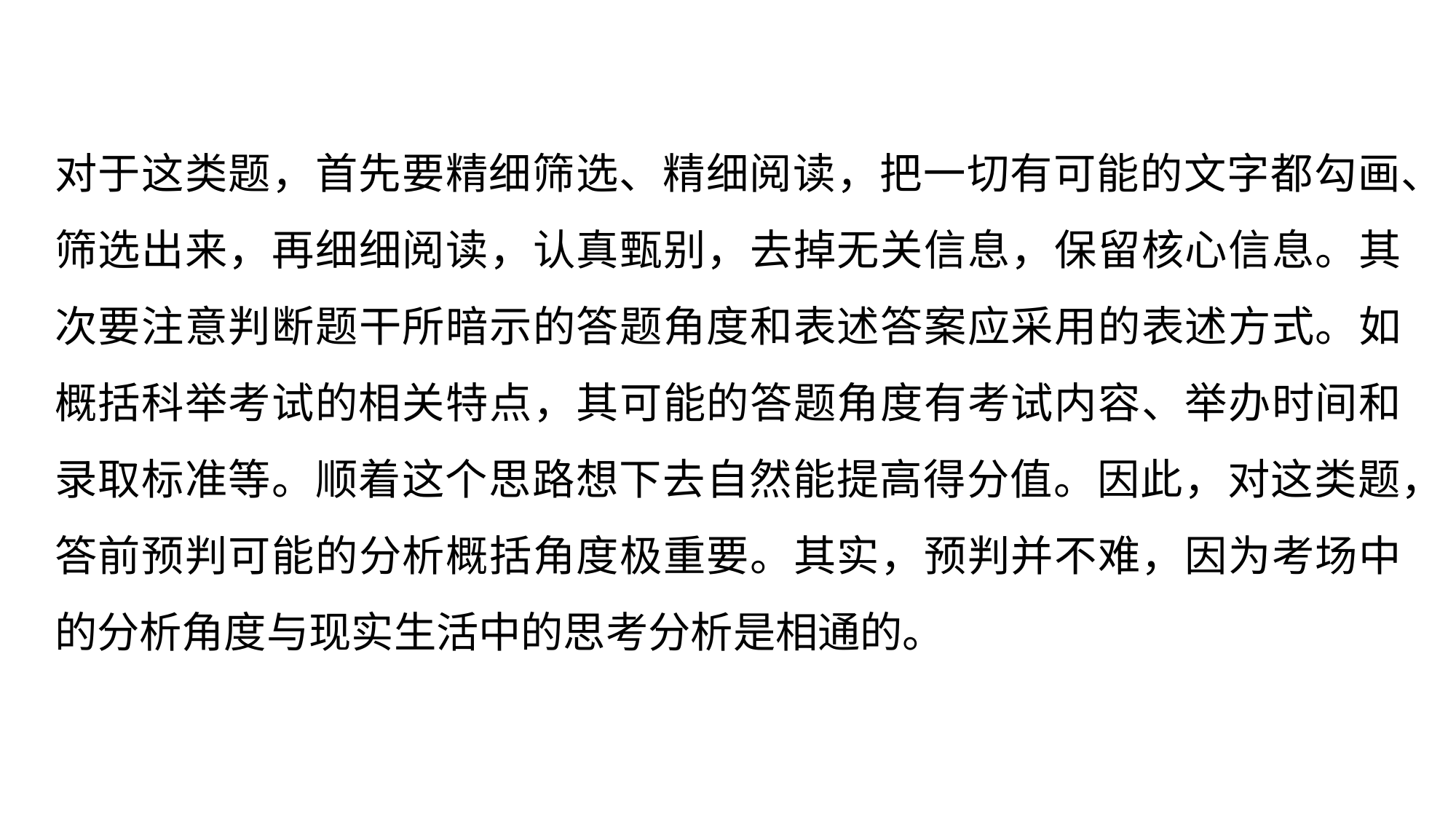

对于这类题，首先要精细筛选、精细阅读，把一切有可能的文字都勾画、筛选出来，再细细阅读，认真甄别，去掉无关信息，保留核心信息。其次要注意判断题干所暗示的答题角度和表述答案应采用的表述方式。如概括科举考试的相关特点，其可能的答题角度有考试内容、举办时间和录取标准等。顺着这个思路想下去自然能提高得分值。因此，对这类题，答前预判可能的分析概括角度极重要。其实，预判并不难，因为考场中的分析角度与现实生活中的思考分析是相通的。